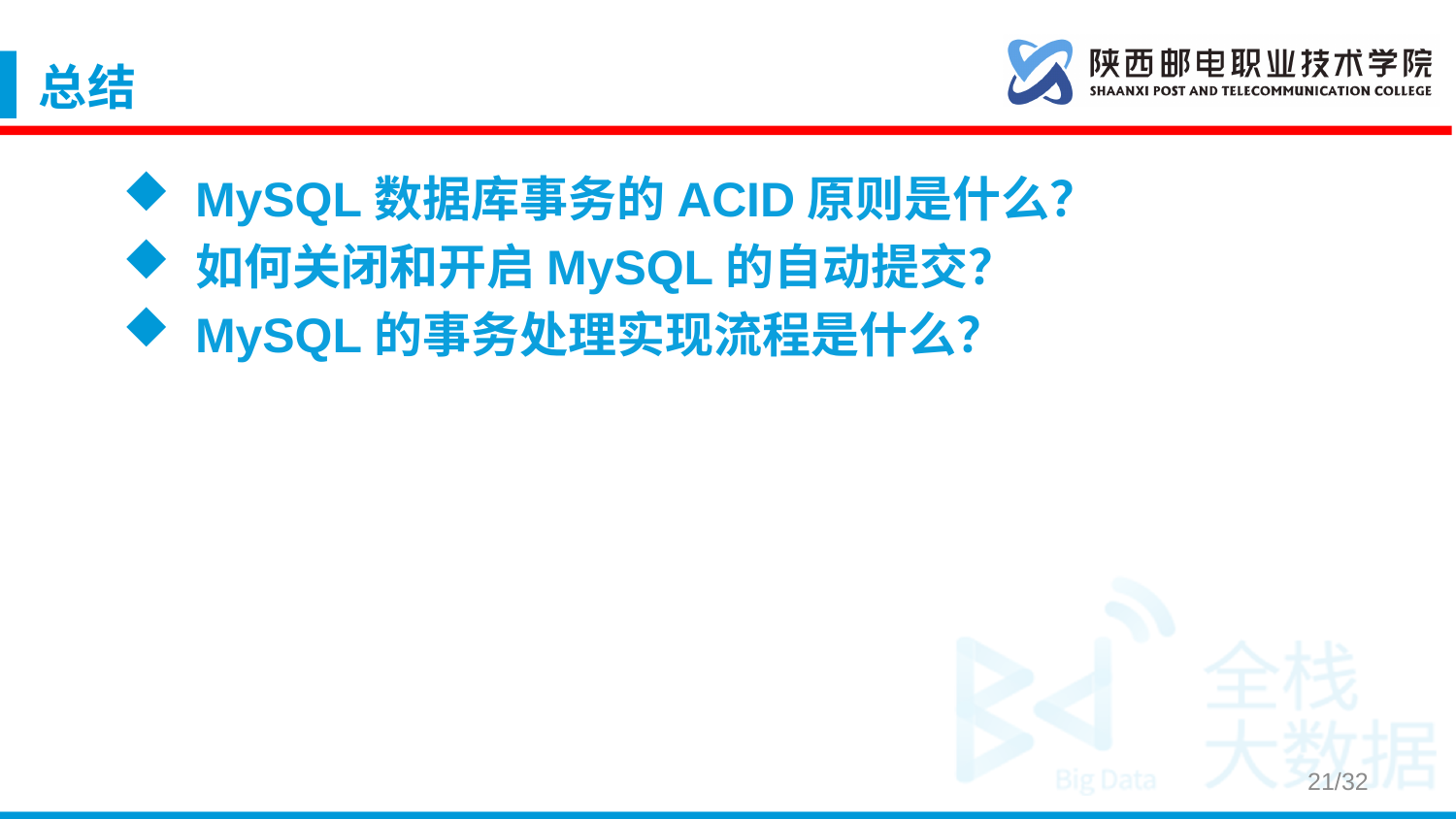

# 总结
MySQL数据库事务的ACID原则是什么？
如何关闭和开启MySQL的自动提交？
MySQL的事务处理实现流程是什么？

21/32